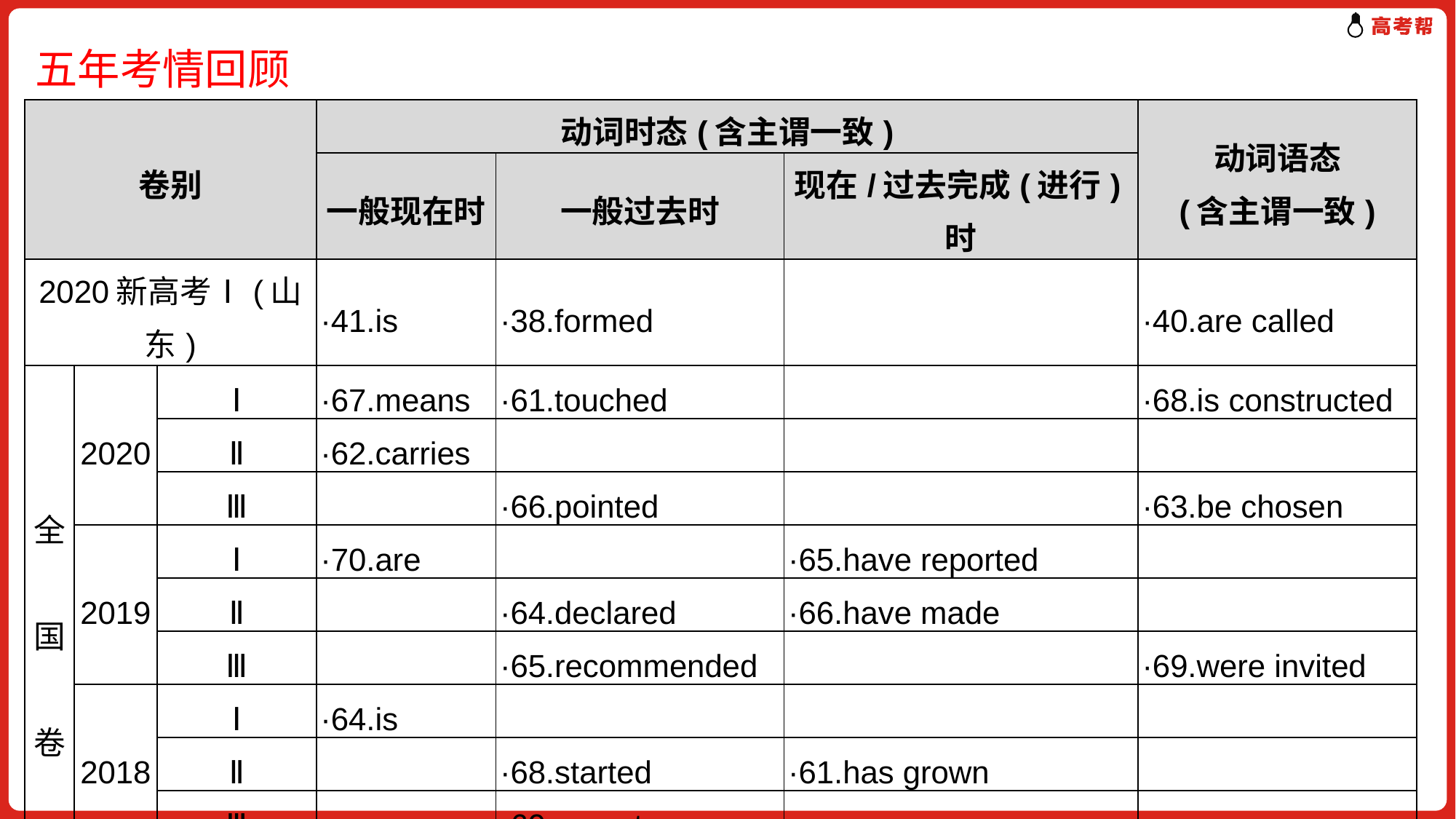

五年考情回顾
| 卷别 |  |  | 动词时态(含主谓一致) |  |  | 动词语态 (含主谓一致) |
| --- | --- | --- | --- | --- | --- | --- |
|  |  |  | 一般现在时 | 一般过去时 | 现在/过去完成(进行)时 |  |
| 2020新高考Ⅰ(山东) |  |  | ·41.is | ·38.formed |  | ·40.are called |
| 全 国 卷 | 2020 | Ⅰ | ·67.means | ·61.touched |  | ·68.is constructed |
|  |  | Ⅱ | ·62.carries |  |  |  |
|  |  | Ⅲ |  | ·66.pointed |  | ·63.be chosen |
|  | 2019 | Ⅰ | ·70.are |  | ·65.have reported |  |
|  |  | Ⅱ |  | ·64.declared | ·66.have made |  |
|  |  | Ⅲ |  | ·65.recommended |  | ·69.were invited |
|  | 2018 | Ⅰ | ·64.is |  |  |  |
|  |  | Ⅱ |  | ·68.started | ·61.has grown |  |
|  |  | Ⅲ |  | ·69.meant |  |  |
|  | 5年考频 |  | 5年8考 | 5年9考 | 5年3考 | 5年9考 |